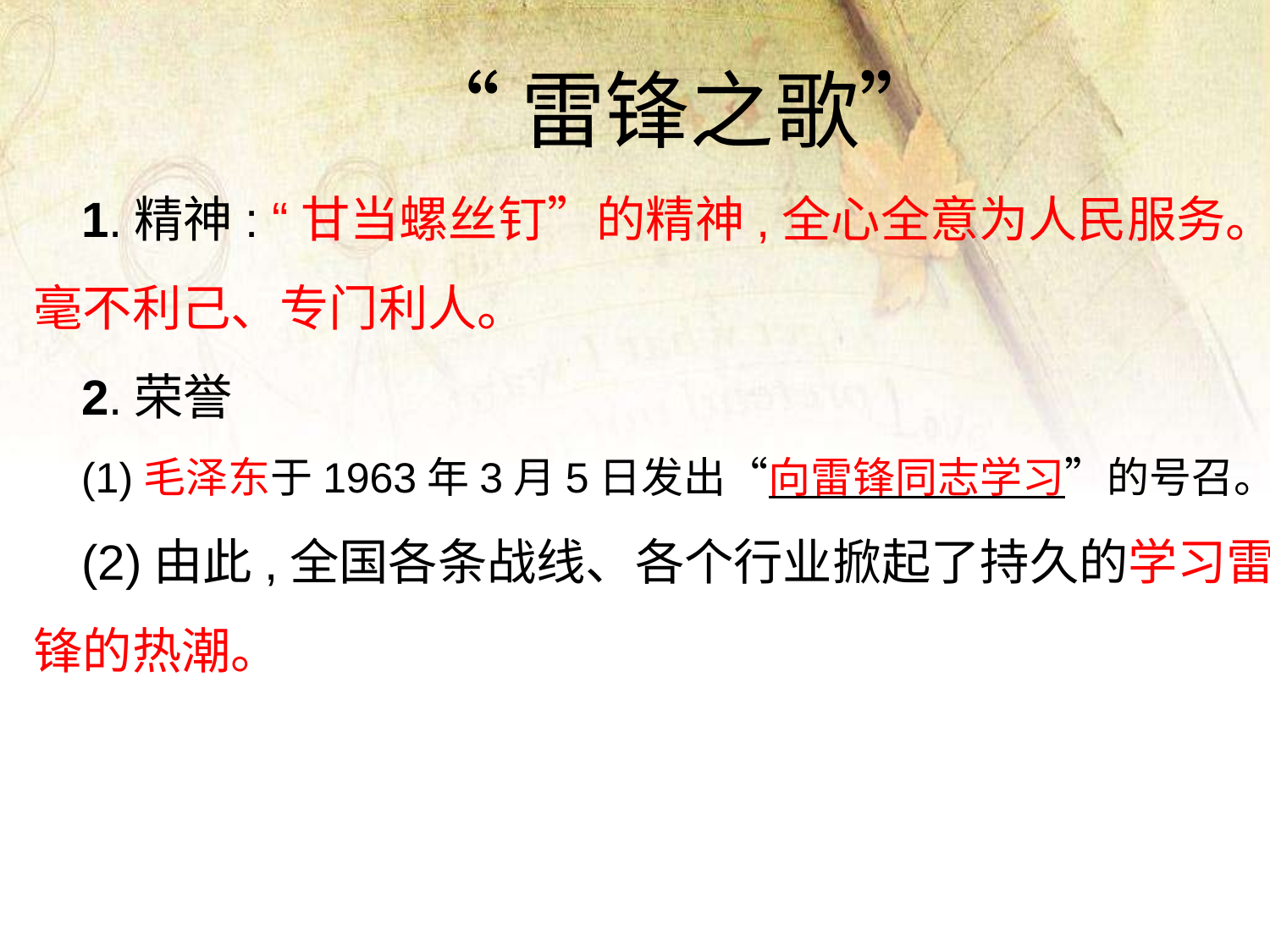

“雷锋之歌”
1.精神: “甘当螺丝钉”的精神,全心全意为人民服务。毫不利己、专门利人。
2.荣誉
(1)毛泽东于1963年3月5日发出“向雷锋同志学习”的号召。
(2)由此,全国各条战线、各个行业掀起了持久的学习雷锋的热潮。